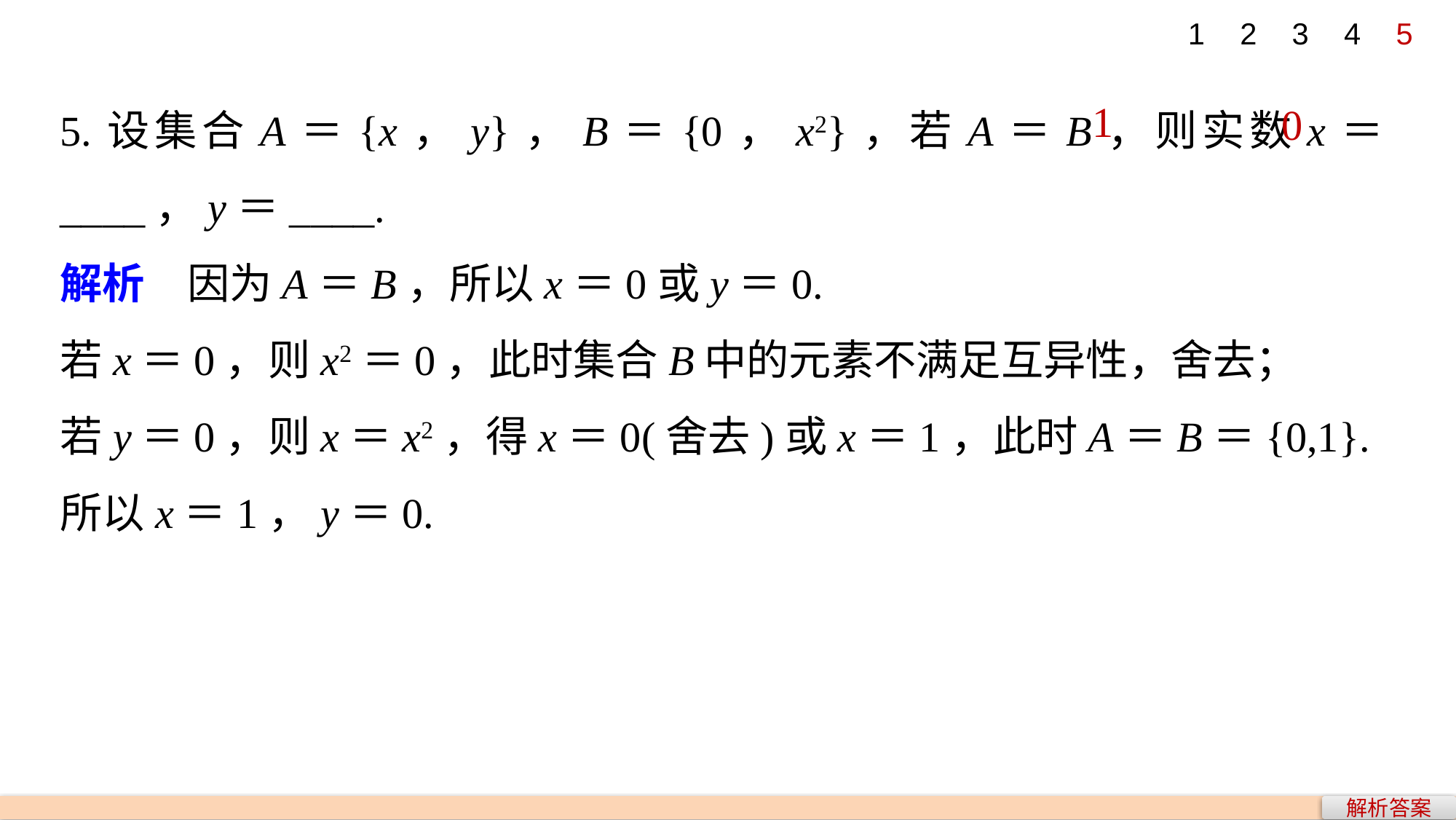

1
2
3
4
5
5.设集合A＝{x，y}，B＝{0，x2}，若A＝B，则实数x＝____，y＝____.
解析　因为A＝B，所以x＝0或y＝0.
若x＝0，则x2＝0，此时集合B中的元素不满足互异性，舍去；
若y＝0，则x＝x2，得x＝0(舍去)或x＝1，此时A＝B＝{0,1}.
所以x＝1，y＝0.
1
0
解析答案